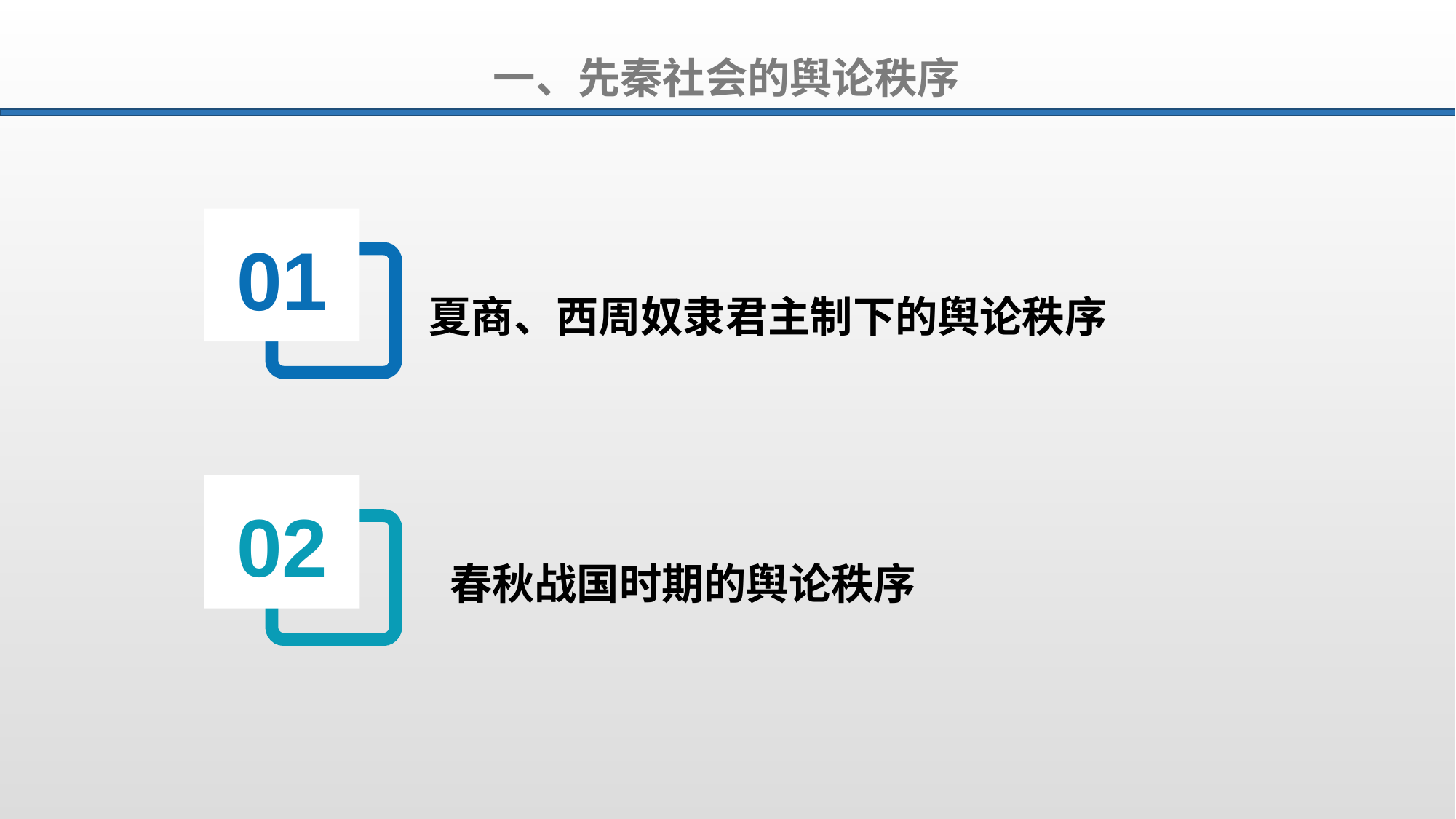

一、先秦社会的舆论秩序

01

夏商、西周奴隶君主制下的舆论秩序
02

春秋战国时期的舆论秩序